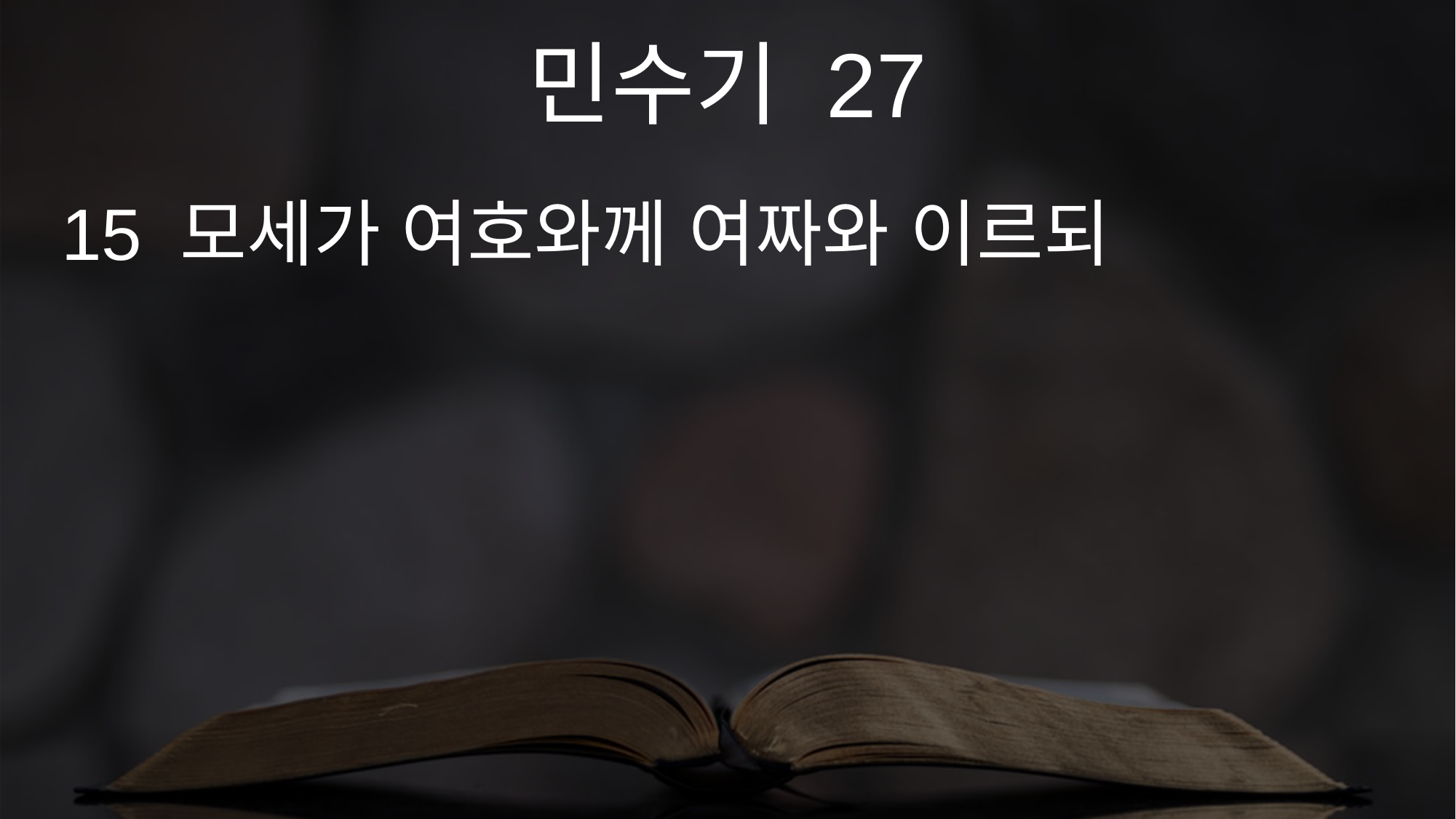

민수기 27
15 모세가 여호와께 여짜와 이르되